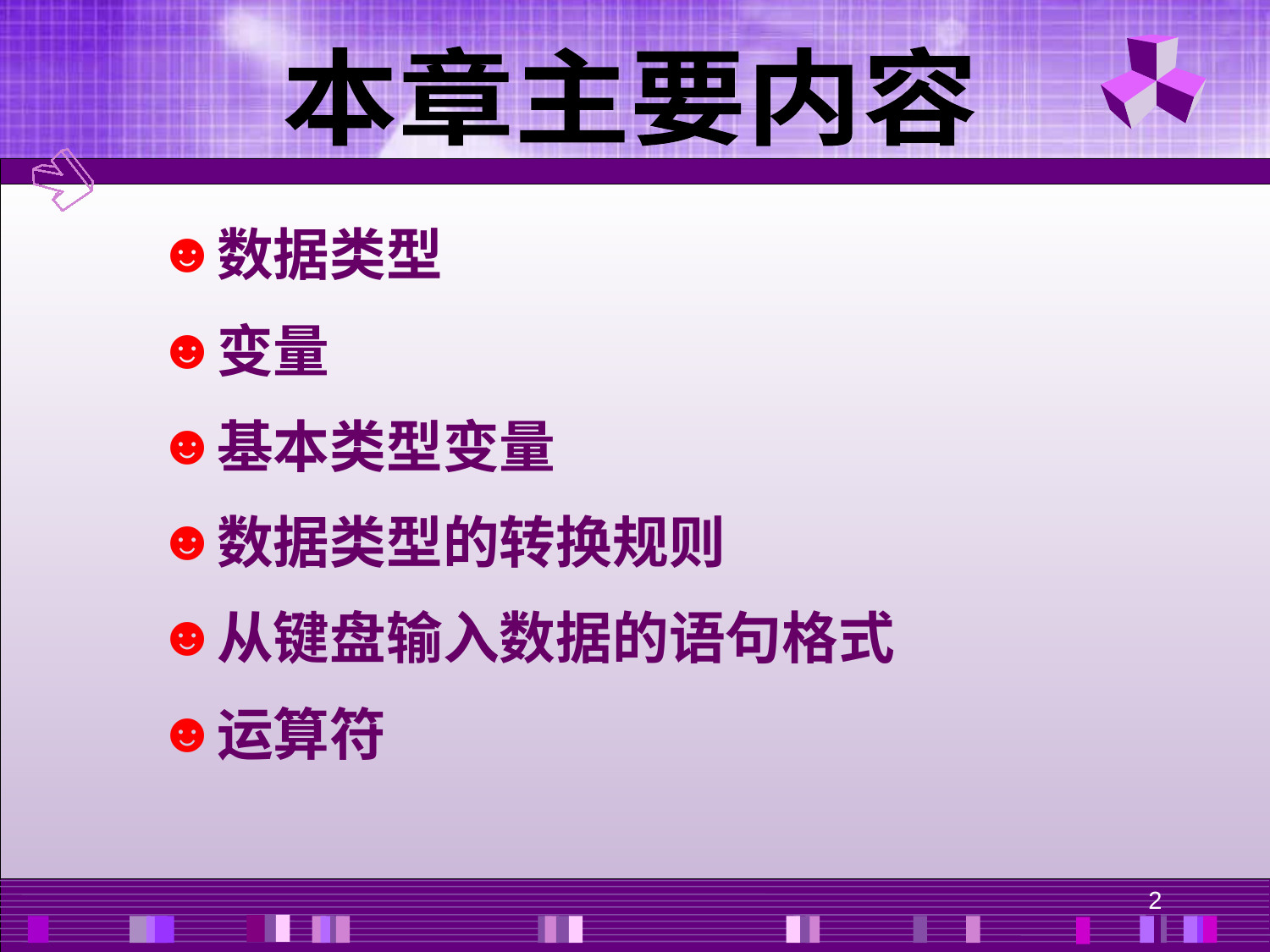

本章主要内容
数据类型
变量
基本类型变量
数据类型的转换规则
从键盘输入数据的语句格式
运算符
2